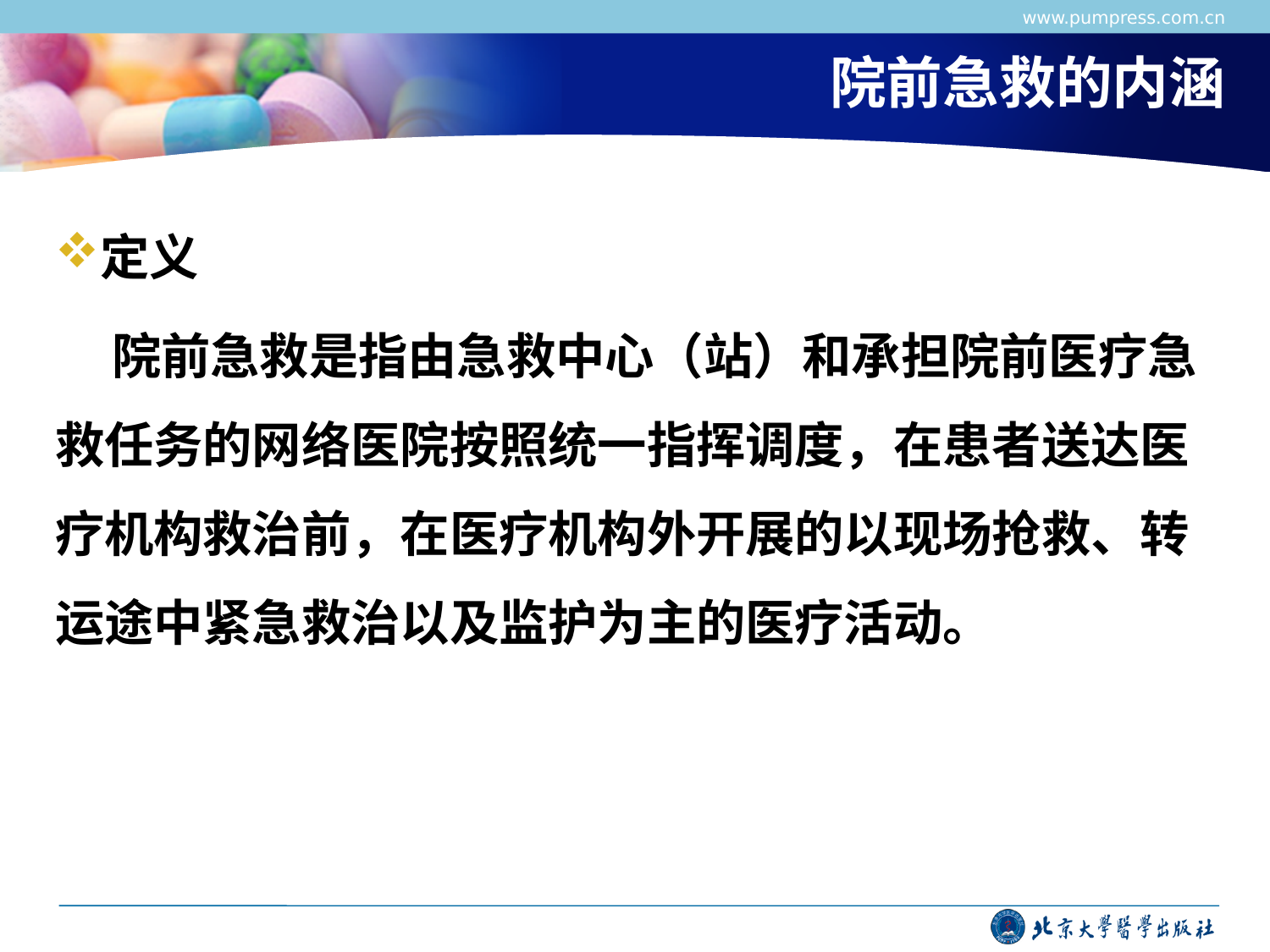

www.pumpress.com.cn
# 院前急救的内涵
定义
    院前急救是指由急救中心（站）和承担院前医疗急救任务的网络医院按照统一指挥调度，在患者送达医疗机构救治前，在医疗机构外开展的以现场抢救、转运途中紧急救治以及监护为主的医疗活动。